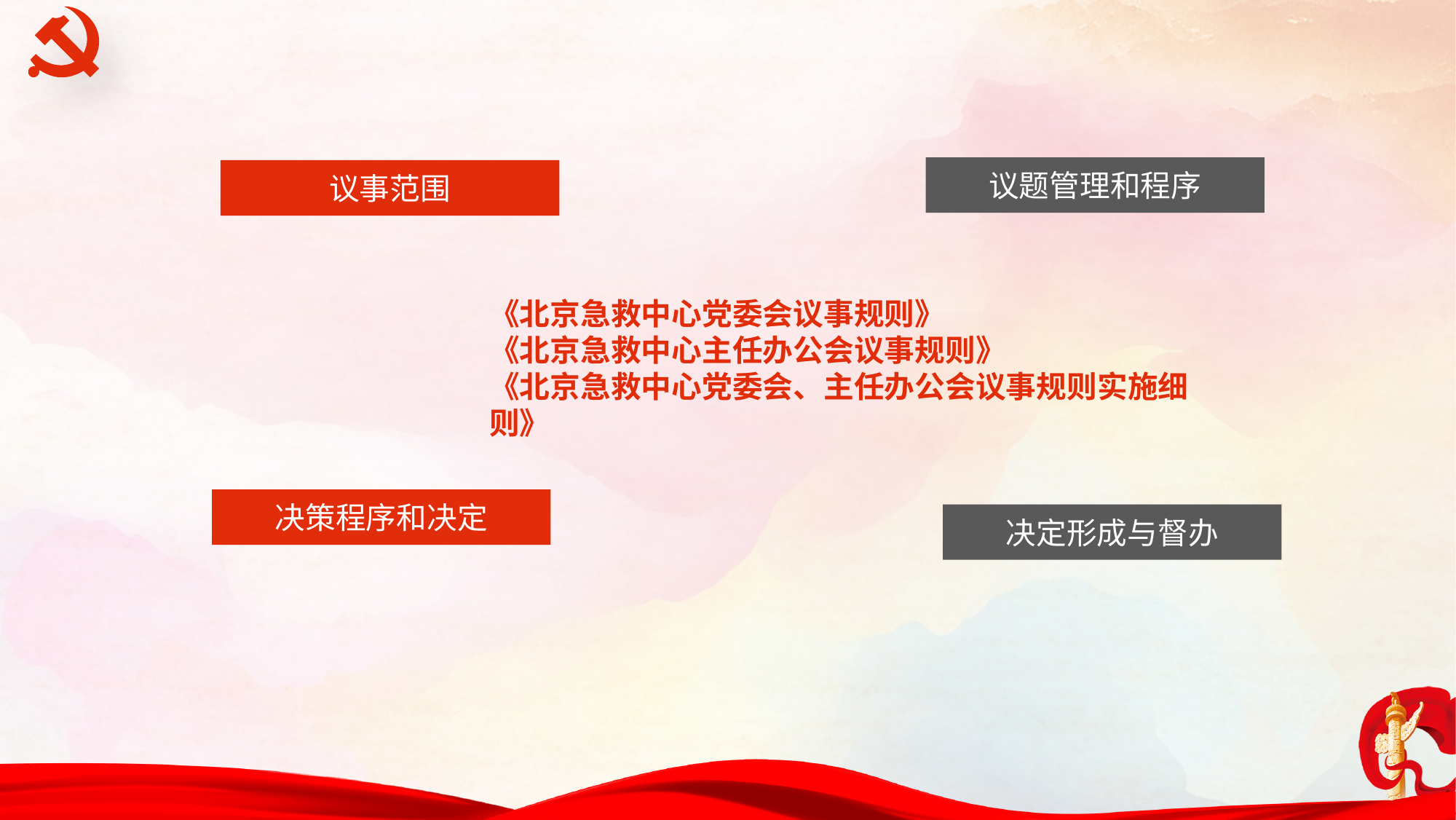

议题管理和程序
议事范围
《北京急救中心党委会议事规则》
《北京急救中心主任办公会议事规则》
《北京急救中心党委会、主任办公会议事规则实施细则》
决策程序和决定
决定形成与督办